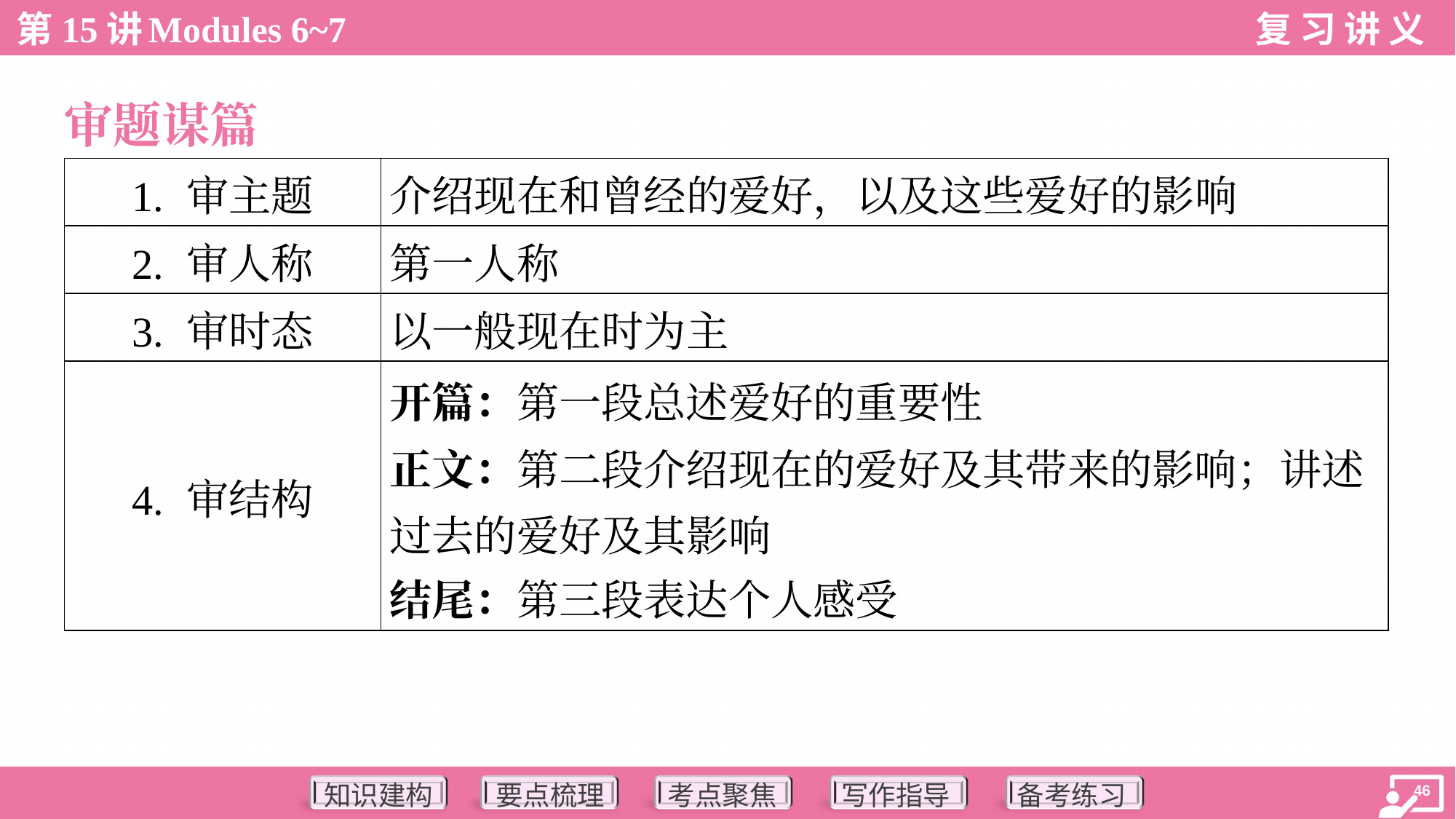

审题谋篇
| 1. 审主题 | 介绍现在和曾经的爱好，以及这些爱好的影响 |
| --- | --- |
| 2. 审人称 | 第一人称 |
| 3. 审时态 | 以一般现在时为主 |
| 4. 审结构 | 开篇：第一段总述爱好的重要性 正文：第二段介绍现在的爱好及其带来的影响；讲述 过去的爱好及其影响 结尾：第三段表达个人感受 |